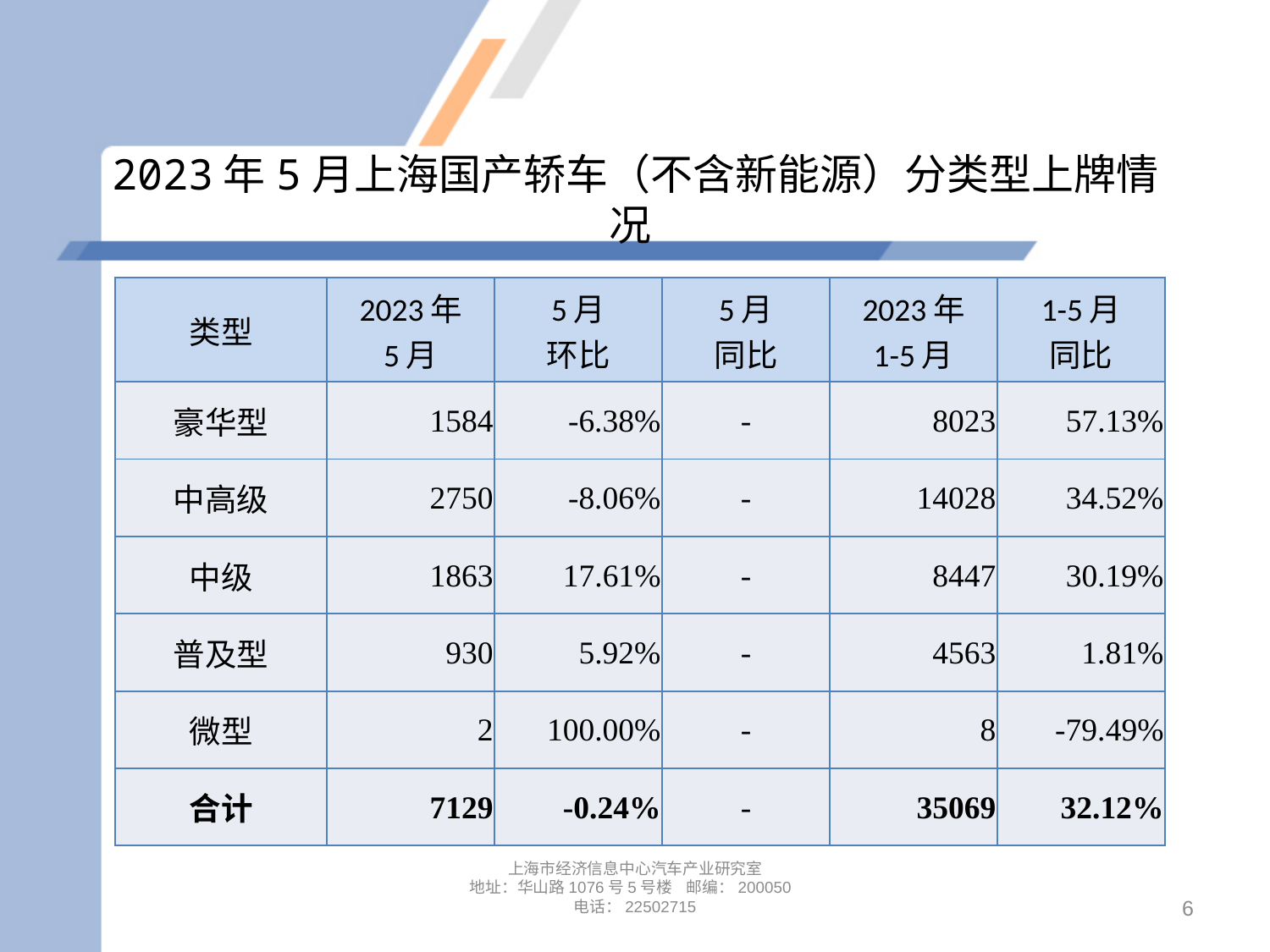

# 2023年5月上海国产轿车（不含新能源）分类型上牌情况
| 类型 | 2023年 5月 | 5月 环比 | 5月 同比 | 2023年 1-5月 | 1-5月 同比 |
| --- | --- | --- | --- | --- | --- |
| 豪华型 | 1584 | -6.38% | - | 8023 | 57.13% |
| 中高级 | 2750 | -8.06% | - | 14028 | 34.52% |
| 中级 | 1863 | 17.61% | - | 8447 | 30.19% |
| 普及型 | 930 | 5.92% | - | 4563 | 1.81% |
| 微型 | 2 | 100.00% | - | 8 | -79.49% |
| 合计 | 7129 | -0.24% | - | 35069 | 32.12% |
上海市经济信息中心汽车产业研究室
地址：华山路1076号5号楼    邮编：200050
电话：22502715

6